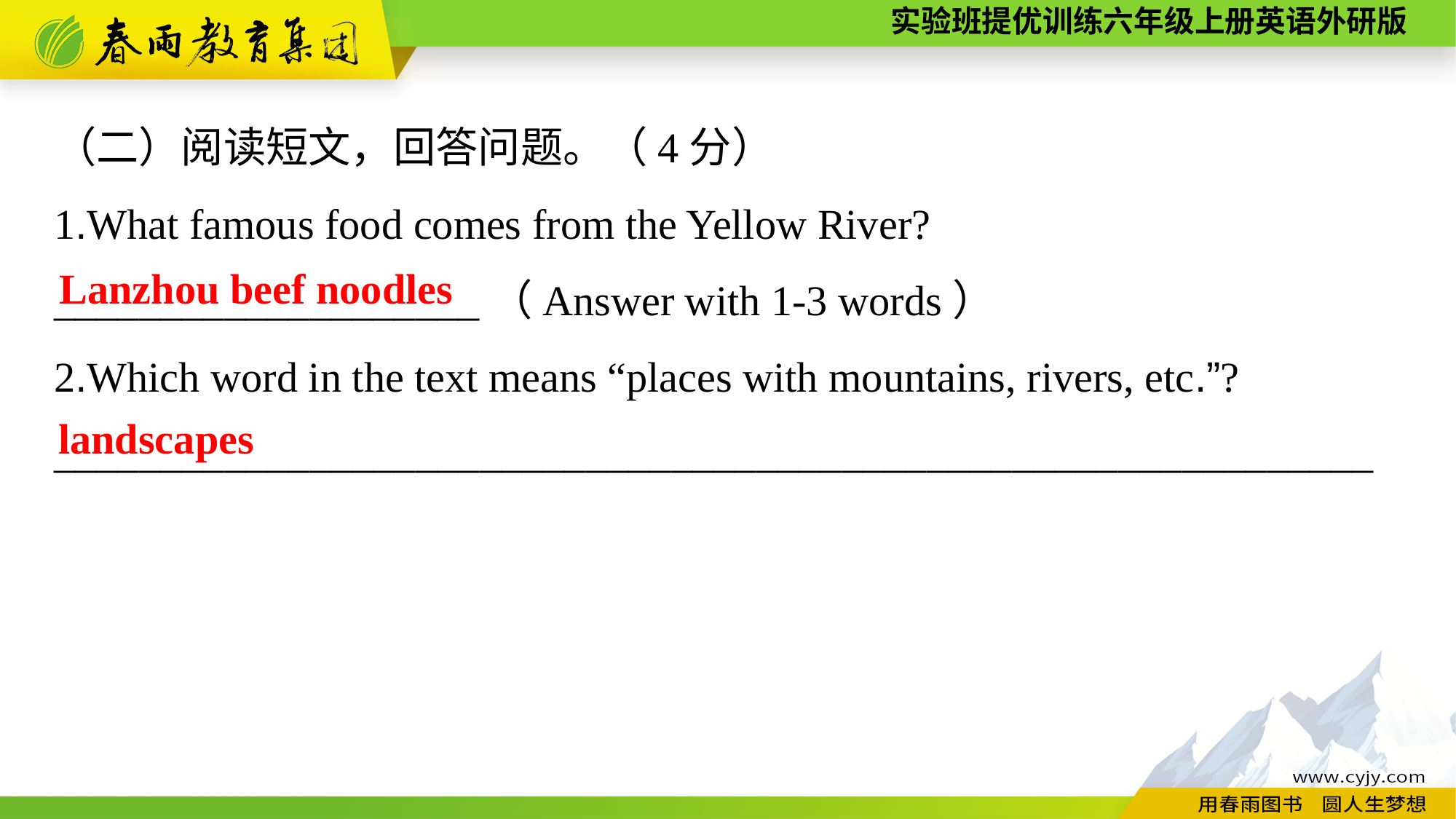

（二）阅读短文，回答问题。（4分）
1.What famous food comes from the Yellow River?
____________________（Answer with 1-3 words）
2.Which word in the text means “places with mountains, rivers, etc.”?
______________________________________________________________
Lanzhou beef noodles
landscapes